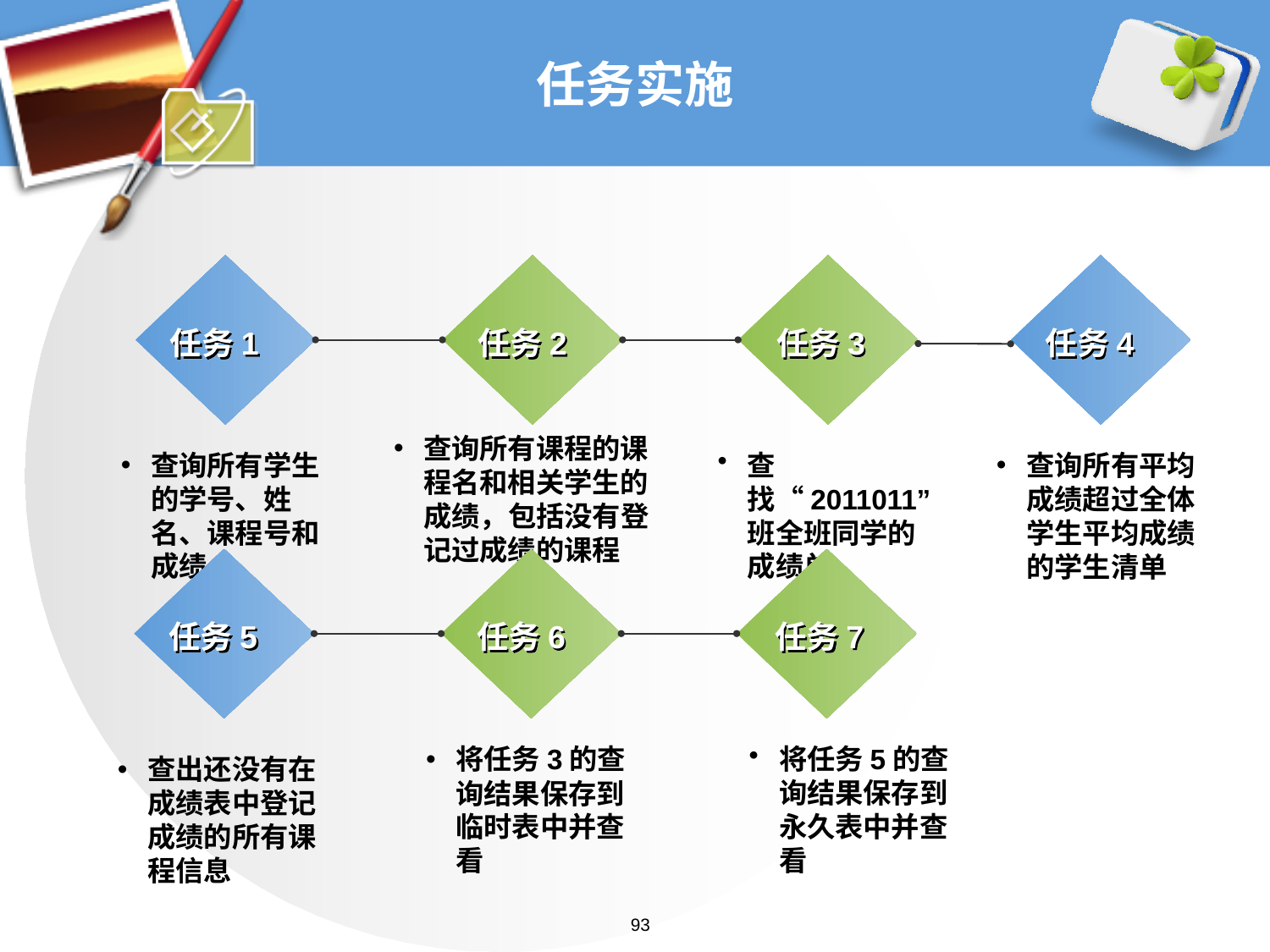

# 任务实施

任务1
任务2
任务3
任务4
查询所有课程的课程名和相关学生的成绩，包括没有登记过成绩的课程
查询所有学生的学号、姓名、课程号和成绩
查找“2011011”班全班同学的成绩单
查询所有平均成绩超过全体学生平均成绩的学生清单

任务5
任务6
任务7
将任务5的查询结果保存到永久表中并查看
将任务3的查询结果保存到临时表中并查看
查出还没有在成绩表中登记成绩的所有课程信息
93